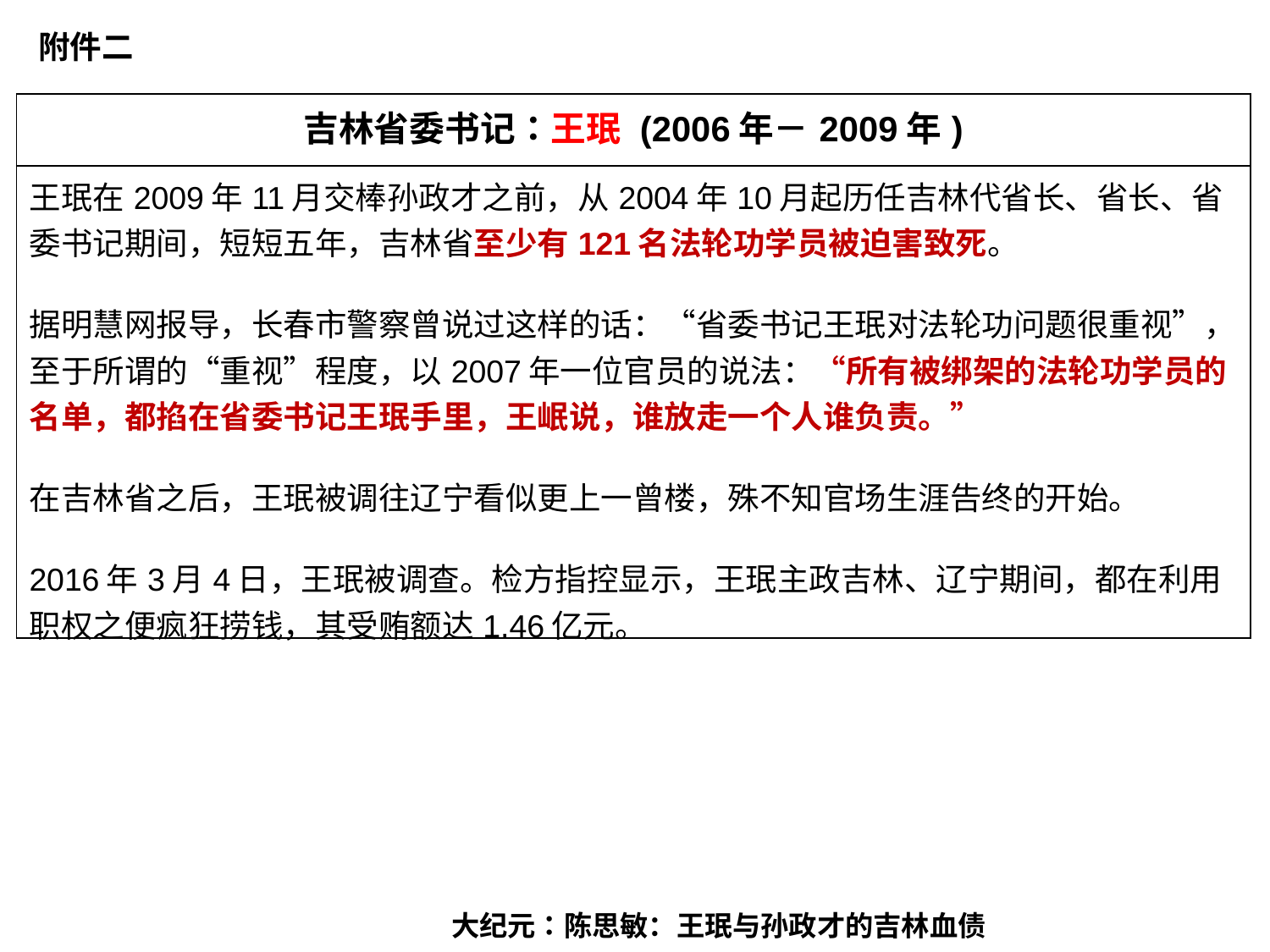

附件二
| 吉林省委书记：王珉 (2006年－2009年) |
| --- |
| 王珉在2009年11月交棒孙政才之前，从2004年10月起历任吉林代省长、省长、省委书记期间，短短五年，吉林省至少有121名法轮功学员被迫害致死。 据明慧网报导，长春市警察曾说过这样的话：“省委书记王珉对法轮功问题很重视”，至于所谓的“重视”程度，以2007年一位官员的说法：“所有被绑架的法轮功学员的名单，都掐在省委书记王珉手里，王岷说，谁放走一个人谁负责。” 在吉林省之后，王珉被调往辽宁看似更上一曾楼，殊不知官场生涯告终的开始。 2016年3月4日，王珉被调查。检方指控显示，王珉主政吉林、辽宁期间，都在利用职权之便疯狂捞钱，其受贿额达1.46亿元。 |
大纪元：陈思敏：王珉与孙政才的吉林血债